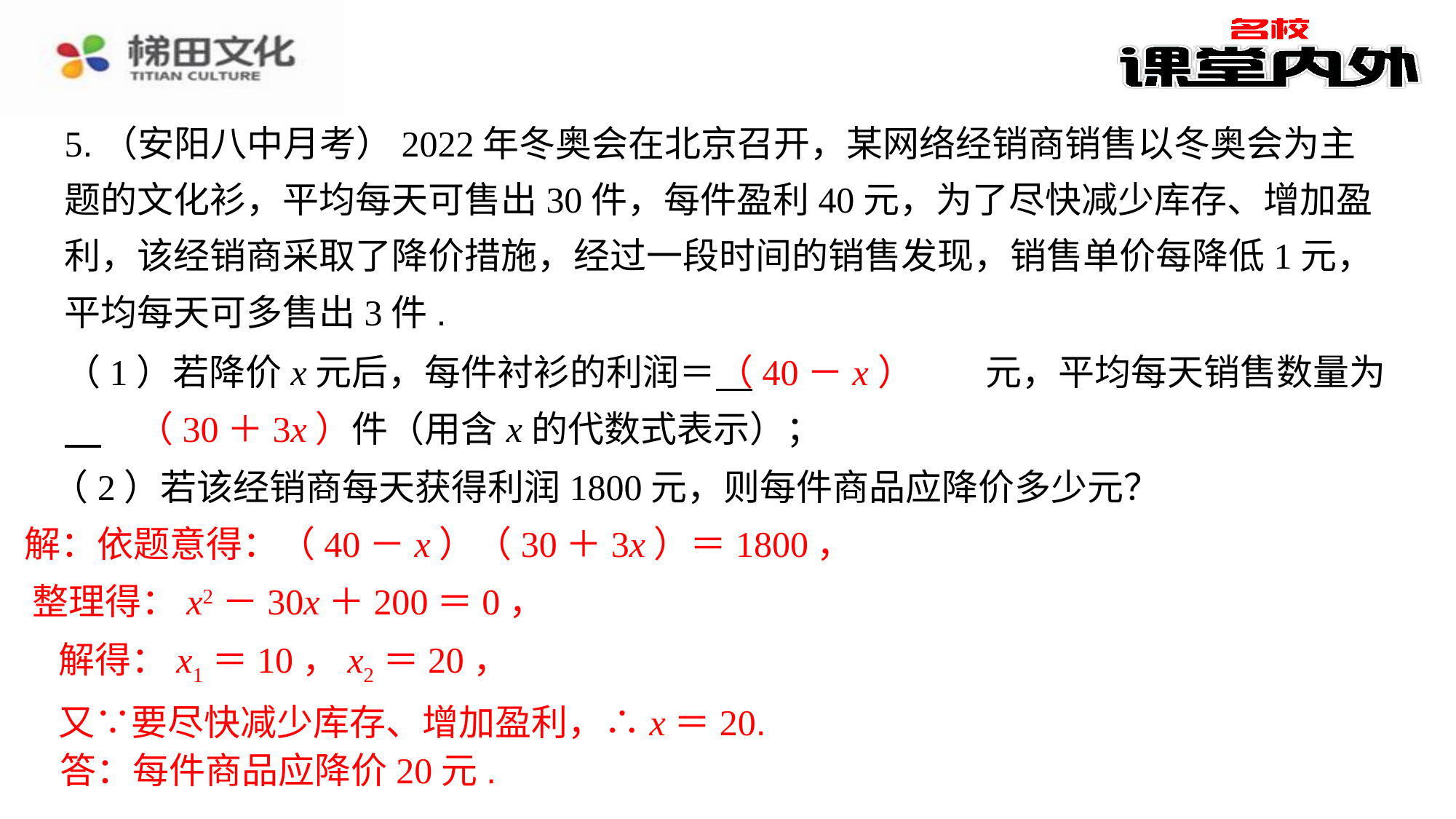

5.（安阳八中月考）2022年冬奥会在北京召开，某网络经销商销售以冬奥会为主题的文化衫，平均每天可售出30件，每件盈利40元，为了尽快减少库存、增加盈利，该经销商采取了降价措施，经过一段时间的销售发现，销售单价每降低1元，平均每天可多售出3件.
（40－x）
（1）若降价x元后，每件衬衫的利润＝ 　（40－x）　⁠元，平均每天销售数量为 　（30＋3x）　⁠件（用含x的代数式表示）；
（30＋3x）
（2）若该经销商每天获得利润1800元，则每件商品应降价多少元？
解：依题意得：（40－x）（30＋3x）＝1800，
整理得：x2－30x＋200＝0，
解得：x1＝10，x2＝20，
又∵要尽快减少库存、增加盈利，∴x＝20.
答：每件商品应降价20元.